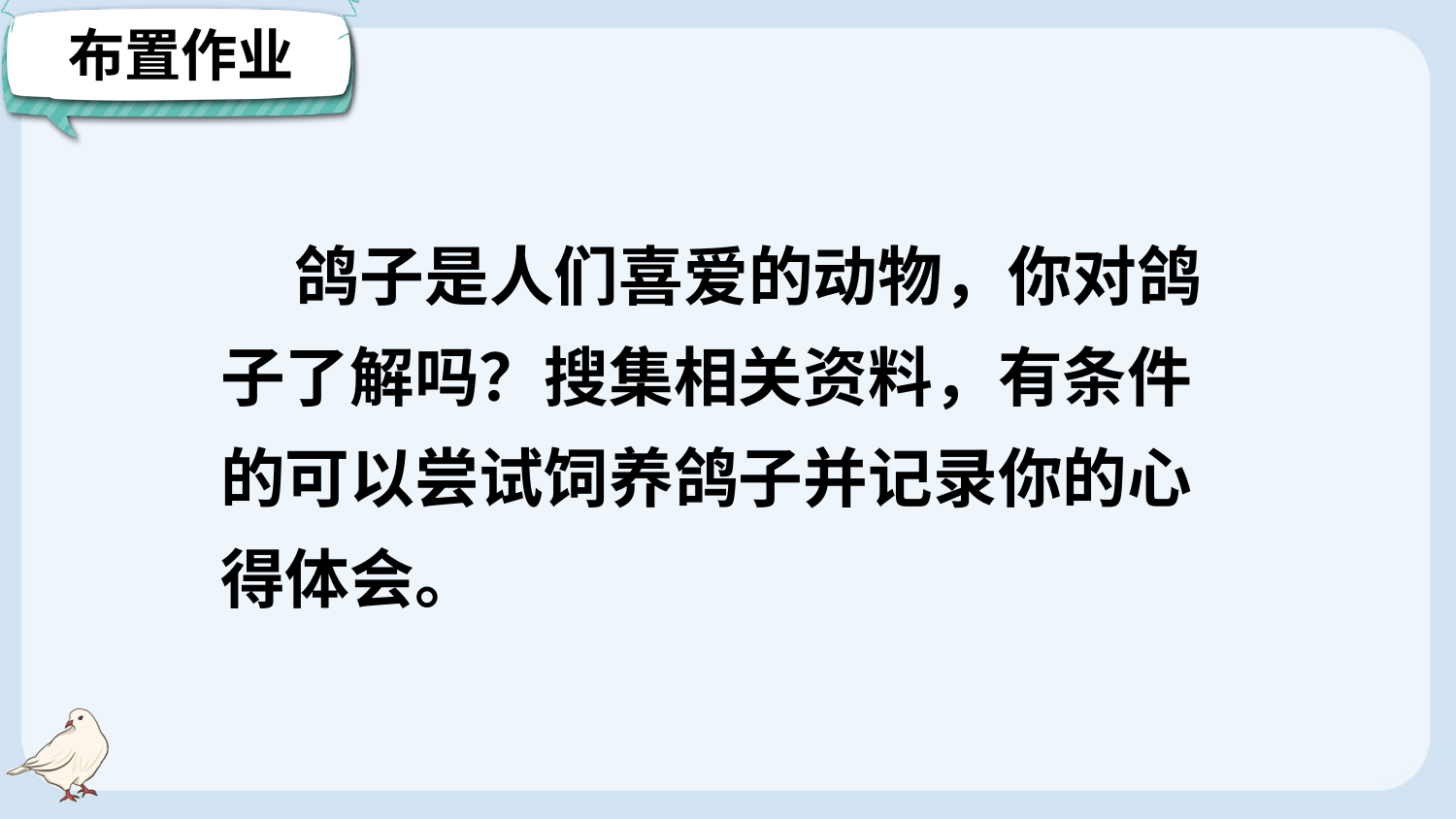

布置作业
    鸽子是人们喜爱的动物，你对鸽子了解吗？搜集相关资料，有条件的可以尝试饲养鸽子并记录你的心得体会。